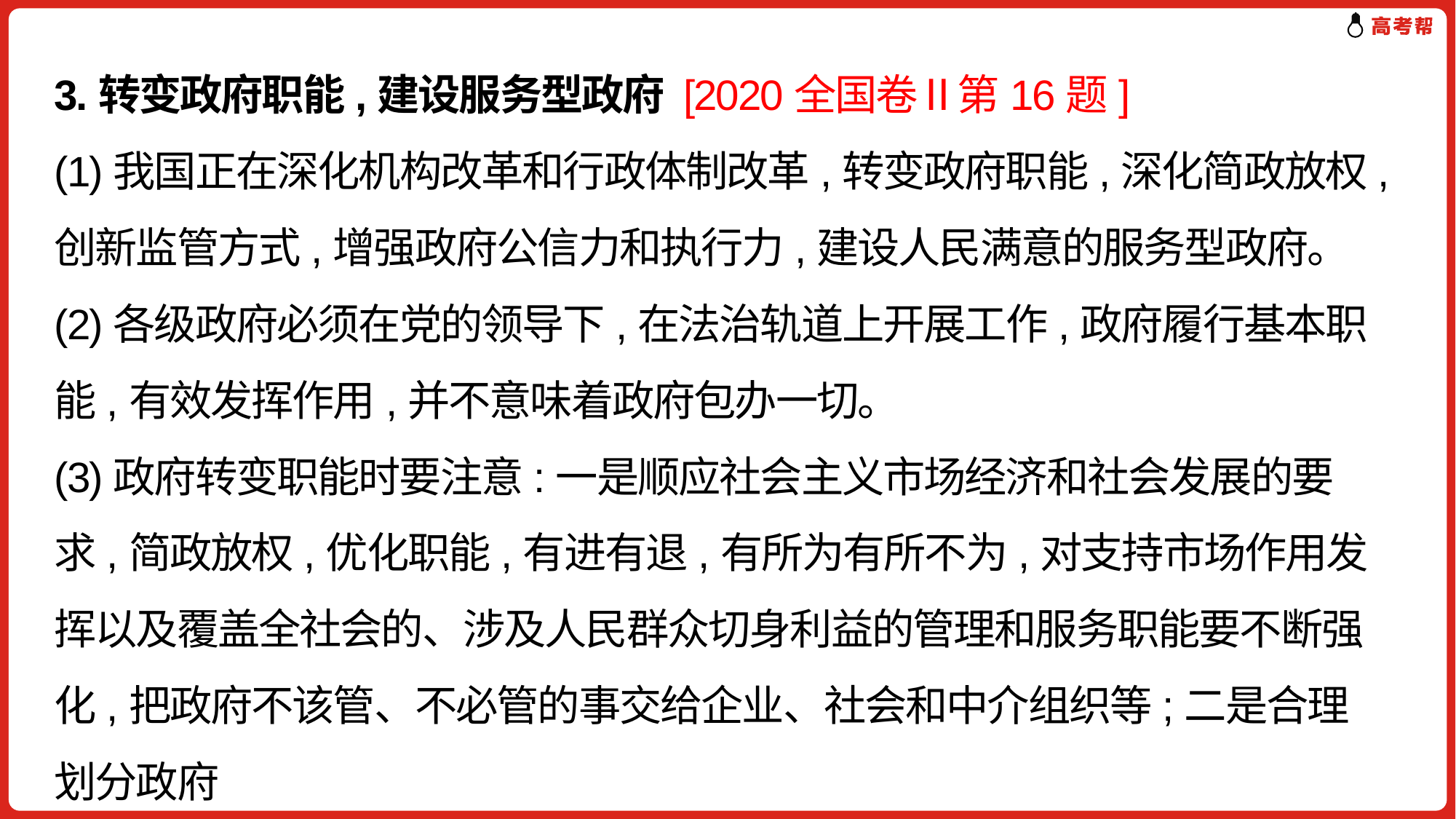

3.转变政府职能,建设服务型政府 [2020全国卷Ⅱ第16题]
(1)我国正在深化机构改革和行政体制改革,转变政府职能,深化简政放权,创新监管方式,增强政府公信力和执行力,建设人民满意的服务型政府。
(2)各级政府必须在党的领导下,在法治轨道上开展工作,政府履行基本职能,有效发挥作用,并不意味着政府包办一切。
(3)政府转变职能时要注意:一是顺应社会主义市场经济和社会发展的要求,简政放权,优化职能,有进有退,有所为有所不为,对支持市场作用发挥以及覆盖全社会的、涉及人民群众切身利益的管理和服务职能要不断强化,把政府不该管、不必管的事交给企业、社会和中介组织等;二是合理划分政府